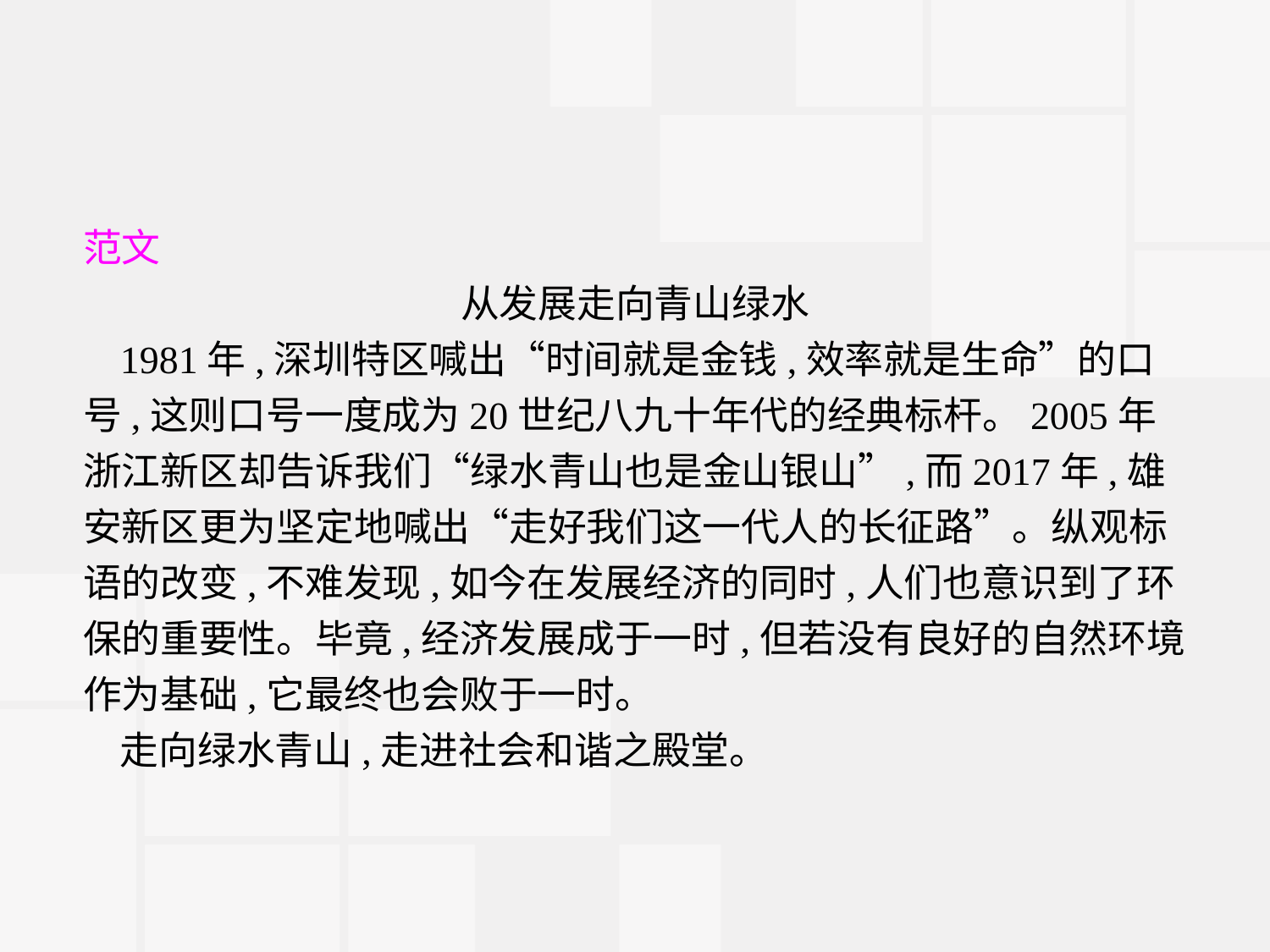

范文
从发展走向青山绿水
1981年,深圳特区喊出“时间就是金钱,效率就是生命”的口号,这则口号一度成为20世纪八九十年代的经典标杆。2005年浙江新区却告诉我们“绿水青山也是金山银山”,而2017年,雄安新区更为坚定地喊出“走好我们这一代人的长征路”。纵观标语的改变,不难发现,如今在发展经济的同时,人们也意识到了环保的重要性。毕竟,经济发展成于一时,但若没有良好的自然环境作为基础,它最终也会败于一时。
走向绿水青山,走进社会和谐之殿堂。